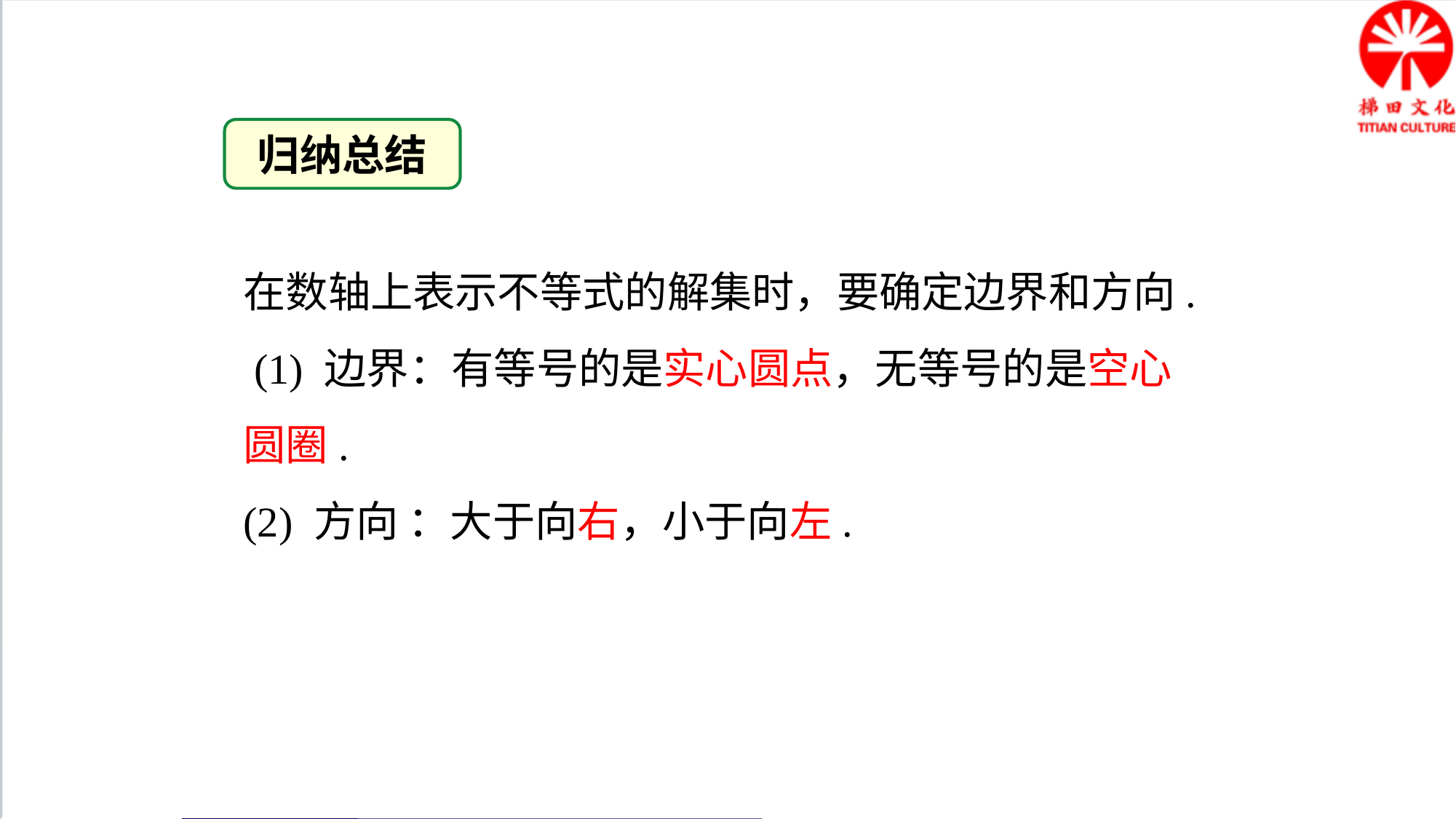

归纳总结
在数轴上表示不等式的解集时，要确定边界和方向.
 (1) 边界：有等号的是实心圆点，无等号的是空心
圆圈.
(2) 方向 ：大于向右，小于向左.